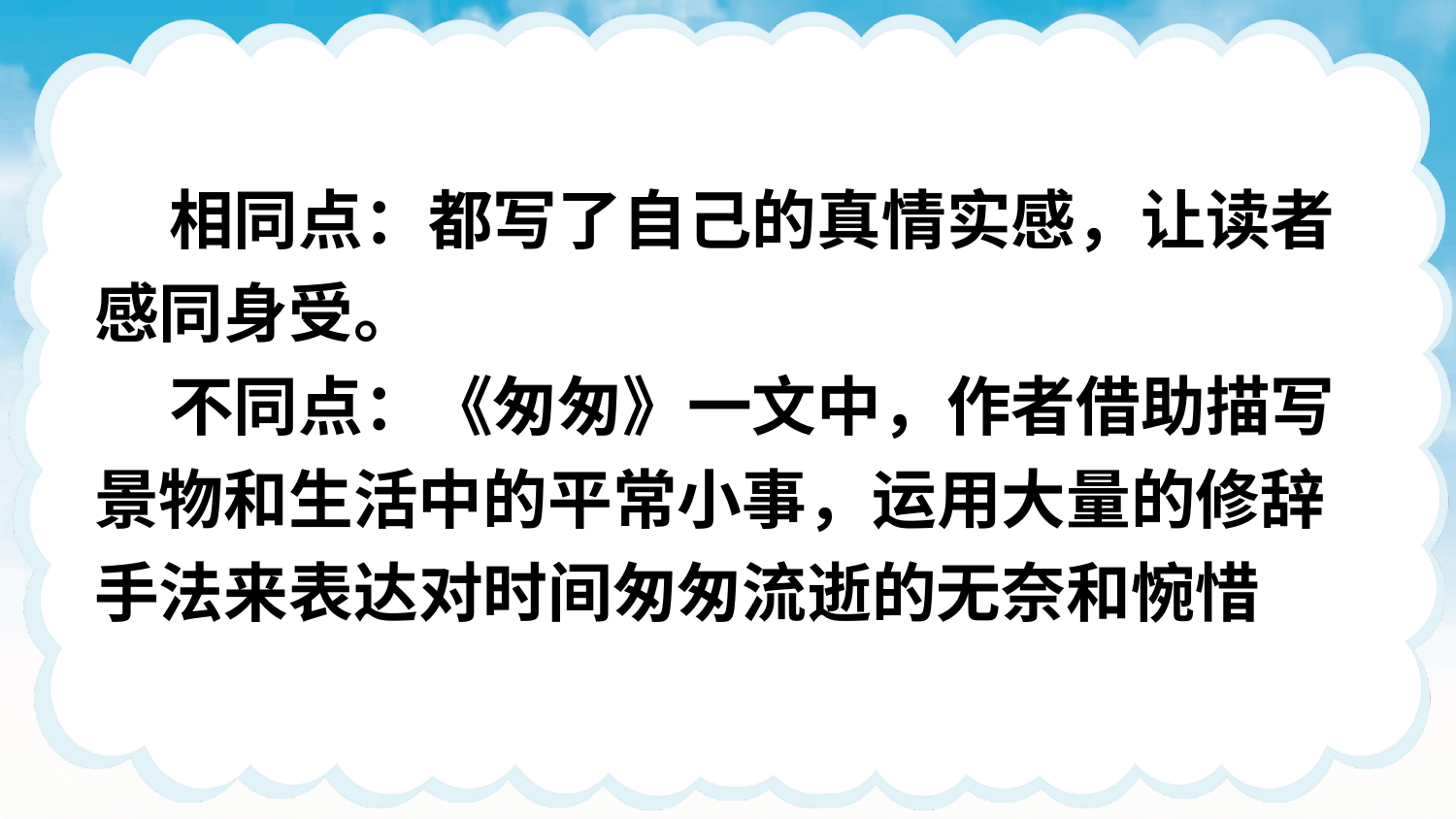

相同点：都写了自己的真情实感，让读者感同身受。
    不同点：《匆匆》一文中，作者借助描写景物和生活中的平常小事，运用大量的修辞手法来表达对时间匆匆流逝的无奈和惋惜